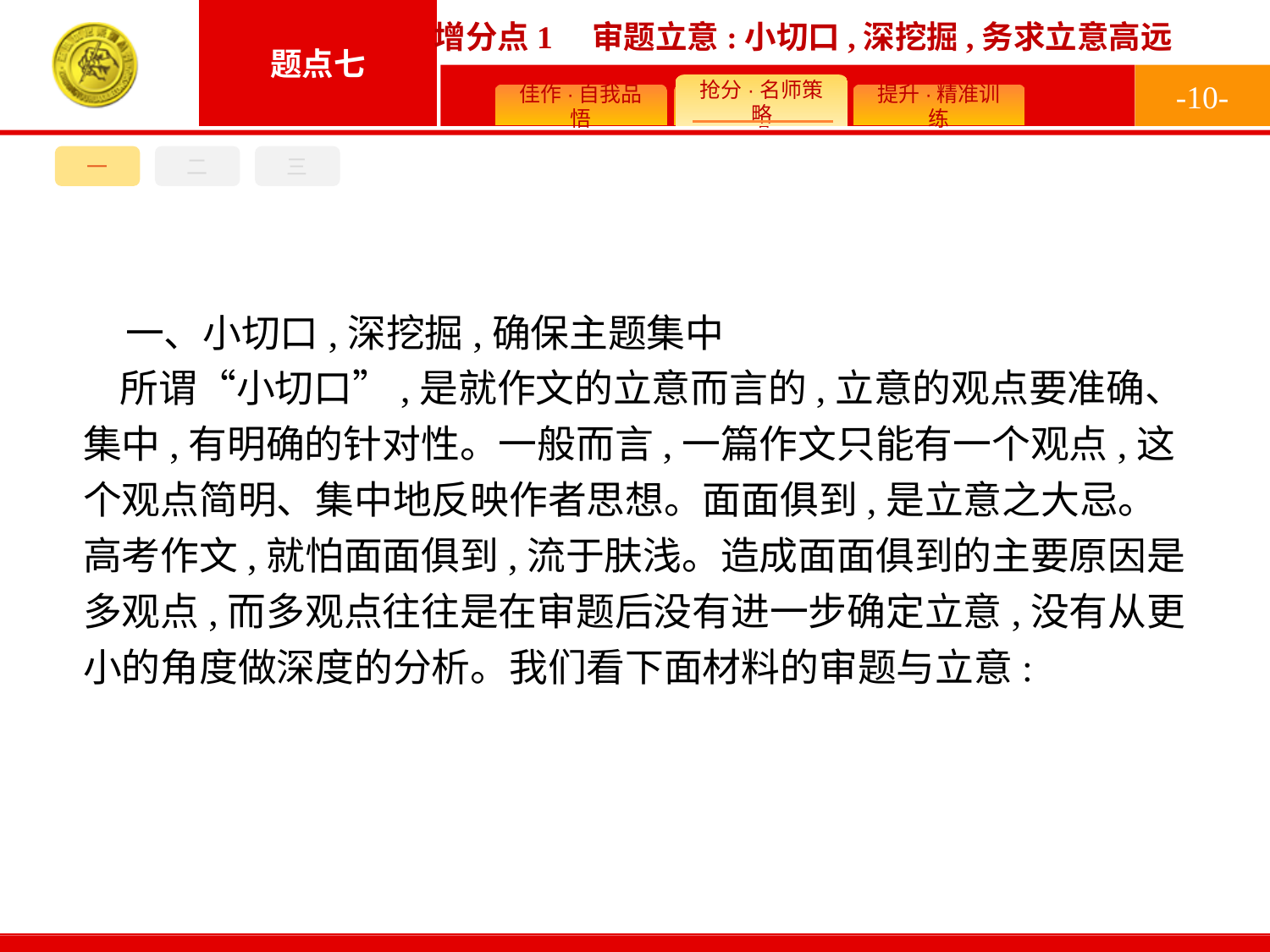

-10-
一
二
三
一、小切口,深挖掘,确保主题集中
所谓“小切口”,是就作文的立意而言的,立意的观点要准确、集中,有明确的针对性。一般而言,一篇作文只能有一个观点,这个观点简明、集中地反映作者思想。面面俱到,是立意之大忌。高考作文,就怕面面俱到,流于肤浅。造成面面俱到的主要原因是多观点,而多观点往往是在审题后没有进一步确定立意,没有从更小的角度做深度的分析。我们看下面材料的审题与立意: